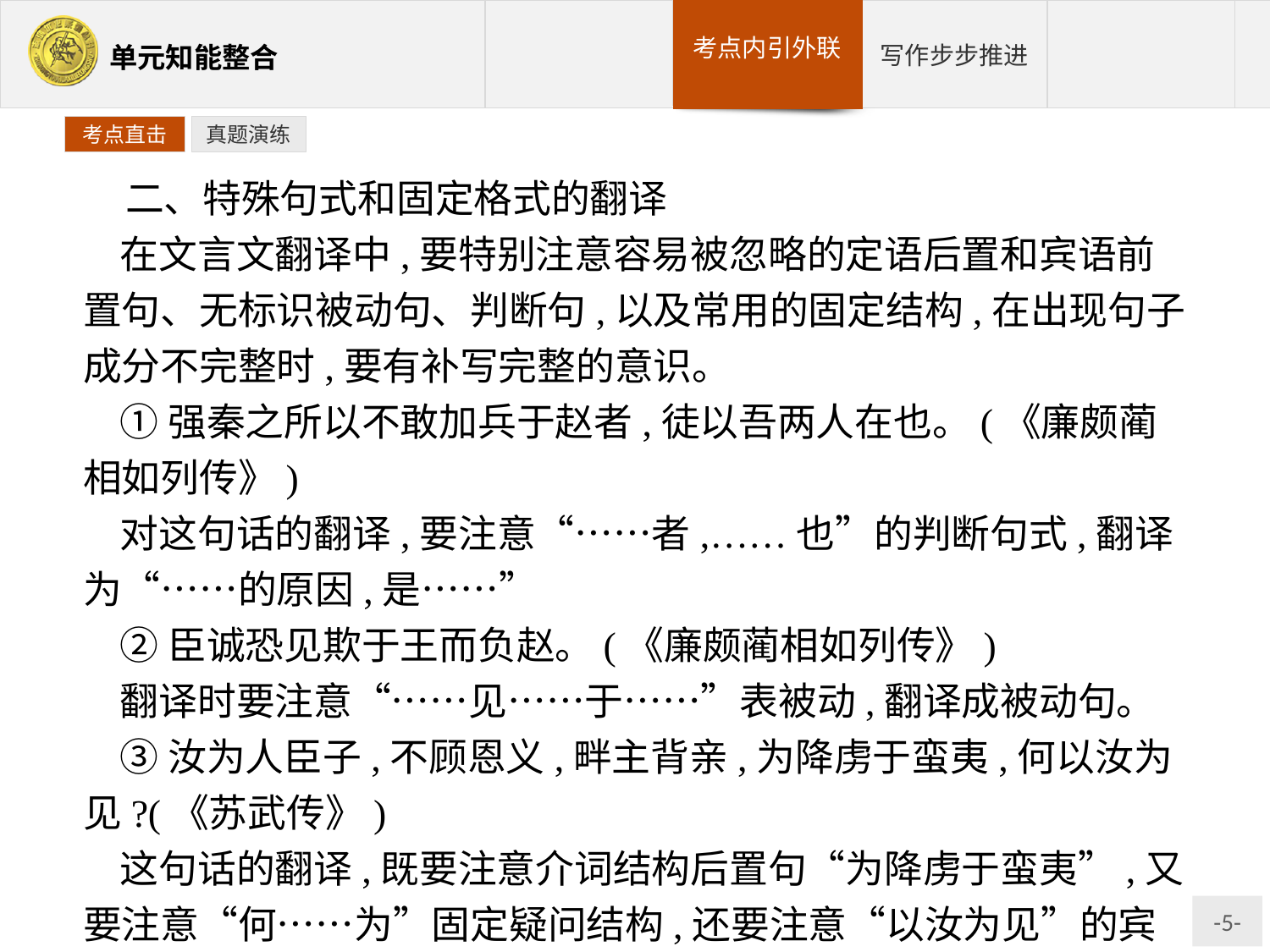

考点直击
真题演练
二、特殊句式和固定格式的翻译
在文言文翻译中,要特别注意容易被忽略的定语后置和宾语前置句、无标识被动句、判断句,以及常用的固定结构,在出现句子成分不完整时,要有补写完整的意识。
①强秦之所以不敢加兵于赵者,徒以吾两人在也。(《廉颇蔺相如列传》)
对这句话的翻译,要注意“……者,……也”的判断句式,翻译为“……的原因,是……”
②臣诚恐见欺于王而负赵。(《廉颇蔺相如列传》)
翻译时要注意“……见……于……”表被动,翻译成被动句。
③汝为人臣子,不顾恩义,畔主背亲,为降虏于蛮夷,何以汝为见?(《苏武传》)
这句话的翻译,既要注意介词结构后置句“为降虏于蛮夷”,又要注意“何……为”固定疑问结构,还要注意“以汝为见”的宾语前置。